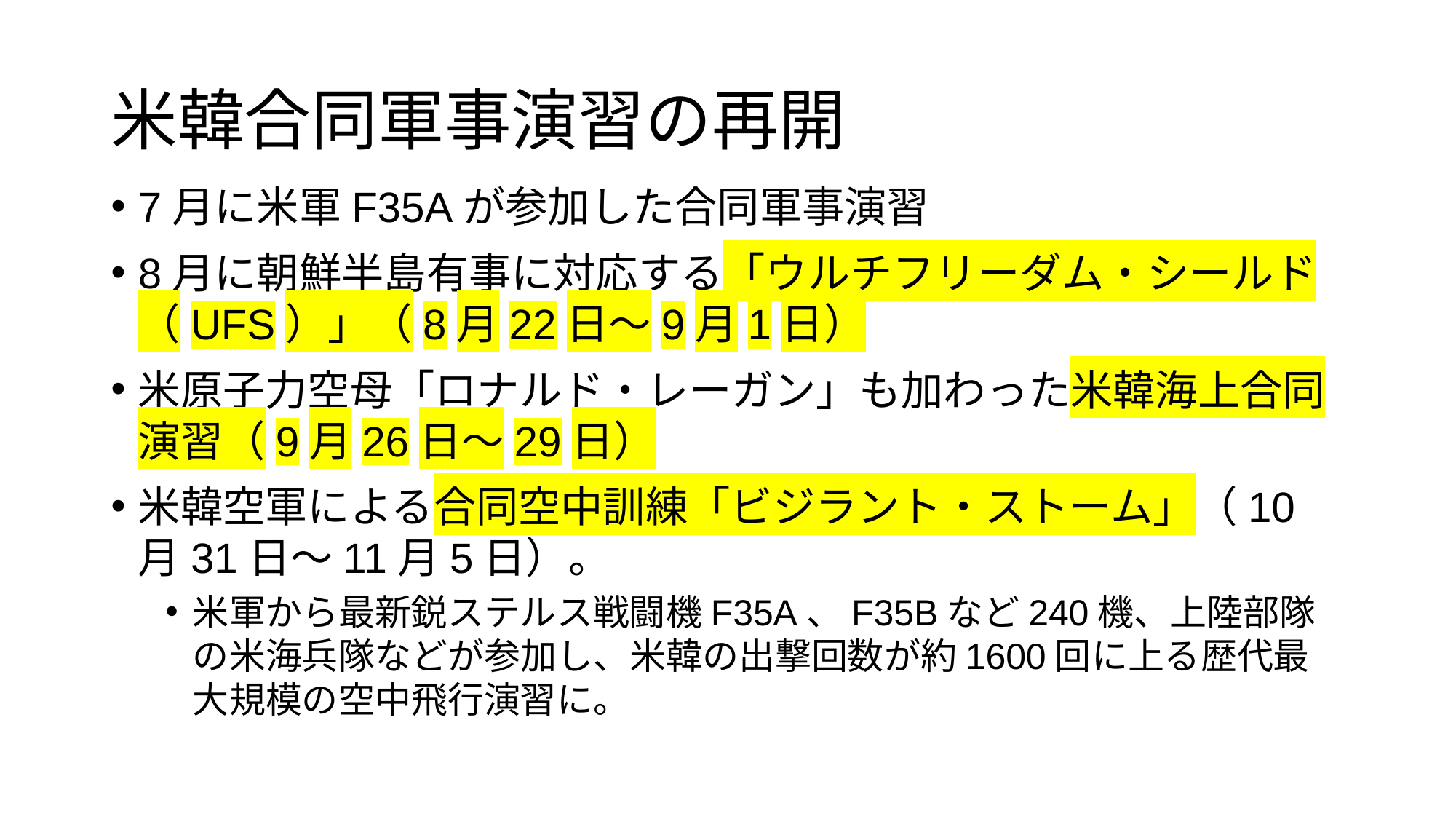

# 米韓合同軍事演習の再開
7月に米軍F35Aが参加した合同軍事演習
8月に朝鮮半島有事に対応する「ウルチフリーダム・シールド（UFS）」（8月22日～9月1日）
米原子力空母「ロナルド・レーガン」も加わった米韓海上合同演習（9月26日～29日）
米韓空軍による合同空中訓練「ビジラント・ストーム」（10月31日～11月5日）。
米軍から最新鋭ステルス戦闘機F35A、F35Bなど240機、上陸部隊の米海兵隊などが参加し、米韓の出撃回数が約1600回に上る歴代最大規模の空中飛行演習に。